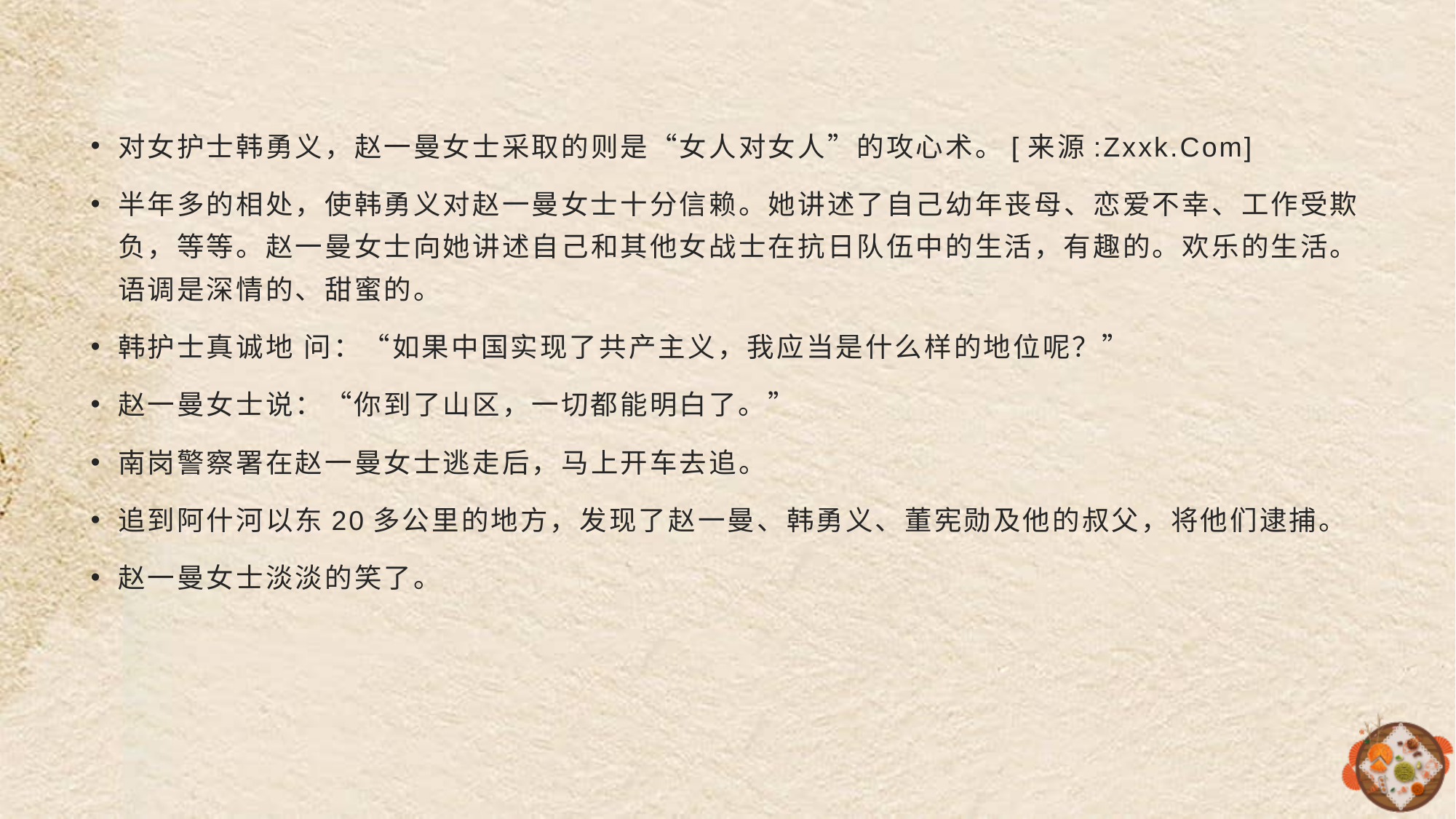

#
对女护士韩勇义，赵一曼女士采取的则是“女人对女人”的攻心术。[来源:Zxxk.Com]
半年多的相处，使韩勇义对赵一曼女士十分信赖。她讲述了自己幼年丧母、恋爱不幸、工作受欺负，等等。赵一曼女士向她讲述自己和其他女战士在抗日队伍中的生活，有趣的。欢乐的生活。语调是深情的、甜蜜的。
韩护士真诚地 问：“如果中国实现了共产主义，我应当是什么样的地位呢？”
赵一曼女士说：“你到了山区，一切都能明白了。”
南岗警察署在赵一曼女士逃走后，马上开车去追。
追到阿什河以东20多公里的地方，发现了赵一曼、韩勇义、董宪勋及他的叔父，将他们逮捕。
赵一曼女士淡淡的笑了。